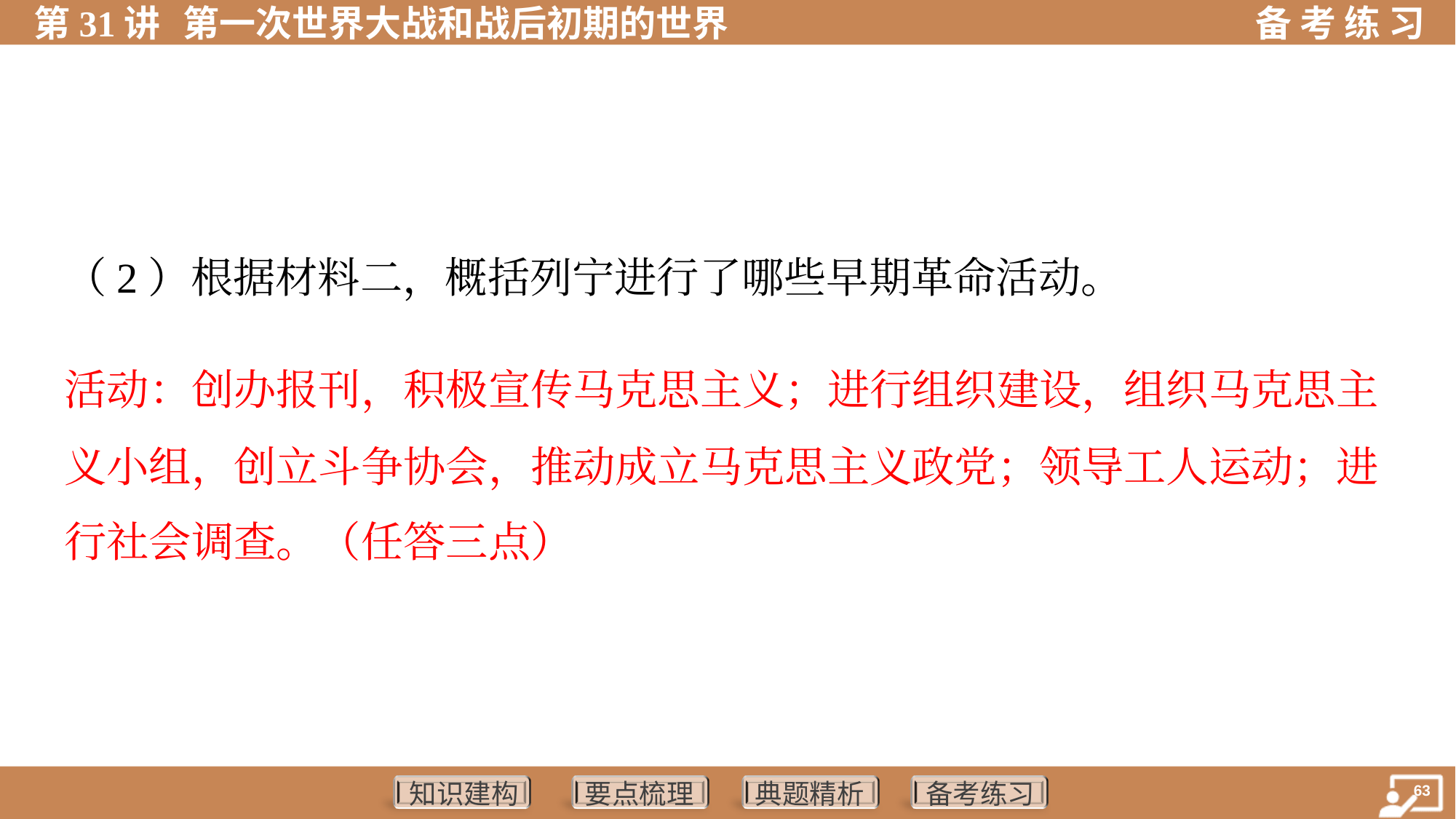

（2）根据材料二，概括列宁进行了哪些早期革命活动。
活动：创办报刊，积极宣传马克思主义；进行组织建设，组织马克思主
义小组，创立斗争协会，推动成立马克思主义政党；领导工人运动；进
行社会调查。（任答三点）